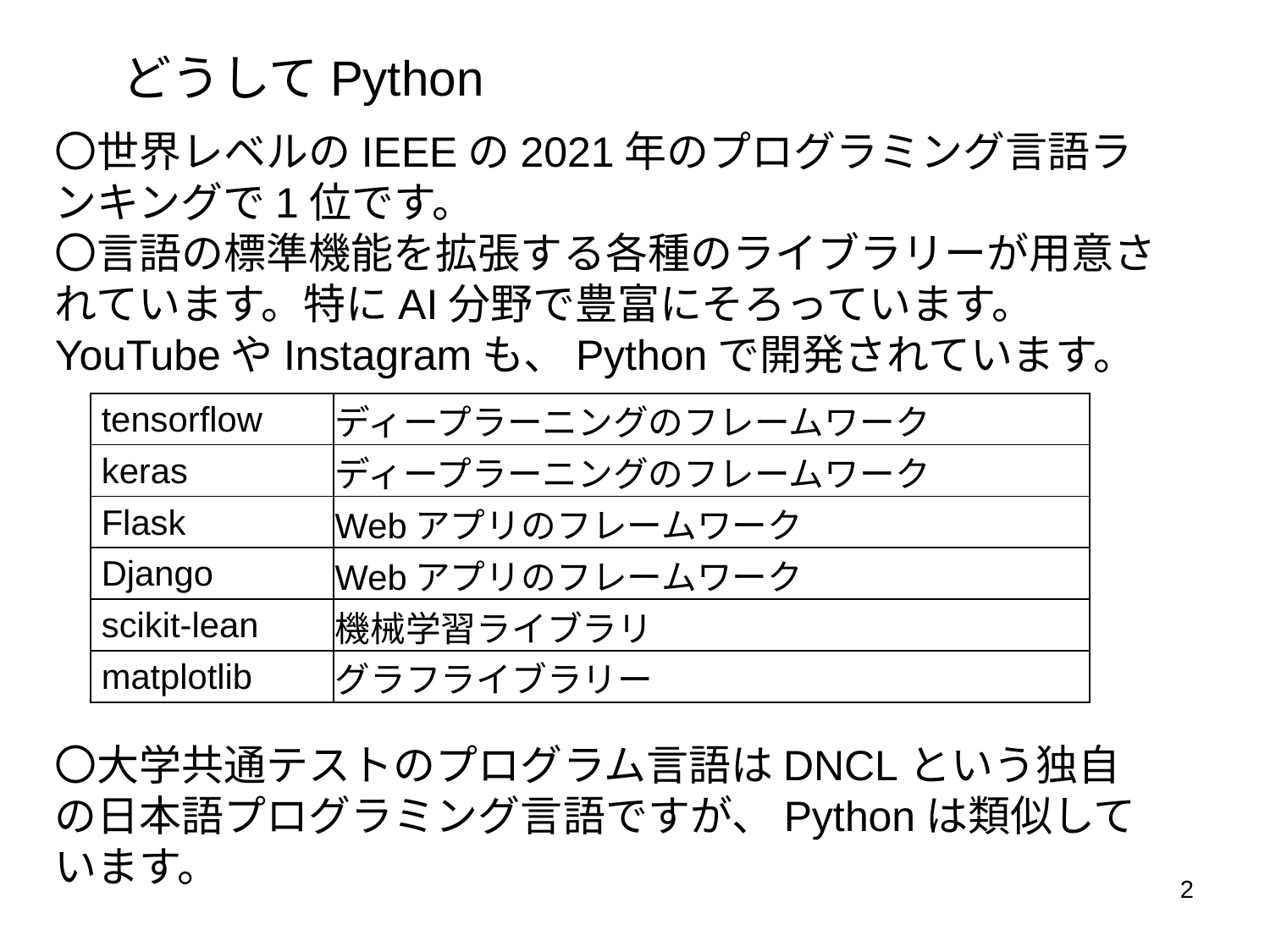

どうしてPython
〇世界レベルのIEEEの2021年のプログラミング言語ランキングで1位です。
〇言語の標準機能を拡張する各種のライブラリーが用意されています。特にAI分野で豊富にそろっています。
YouTubeやInstagramも、Pythonで開発されています。
| tensorflow | ディープラーニングのフレームワーク |
| --- | --- |
| keras | ディープラーニングのフレームワーク |
| Flask | Webアプリのフレームワーク |
| Django | Webアプリのフレームワーク |
| scikit-lean | 機械学習ライブラリ |
| matplotlib | グラフライブラリー |

〇大学共通テストのプログラム言語はDNCLという独自の日本語プログラミング言語ですが、Pythonは類似しています。
2